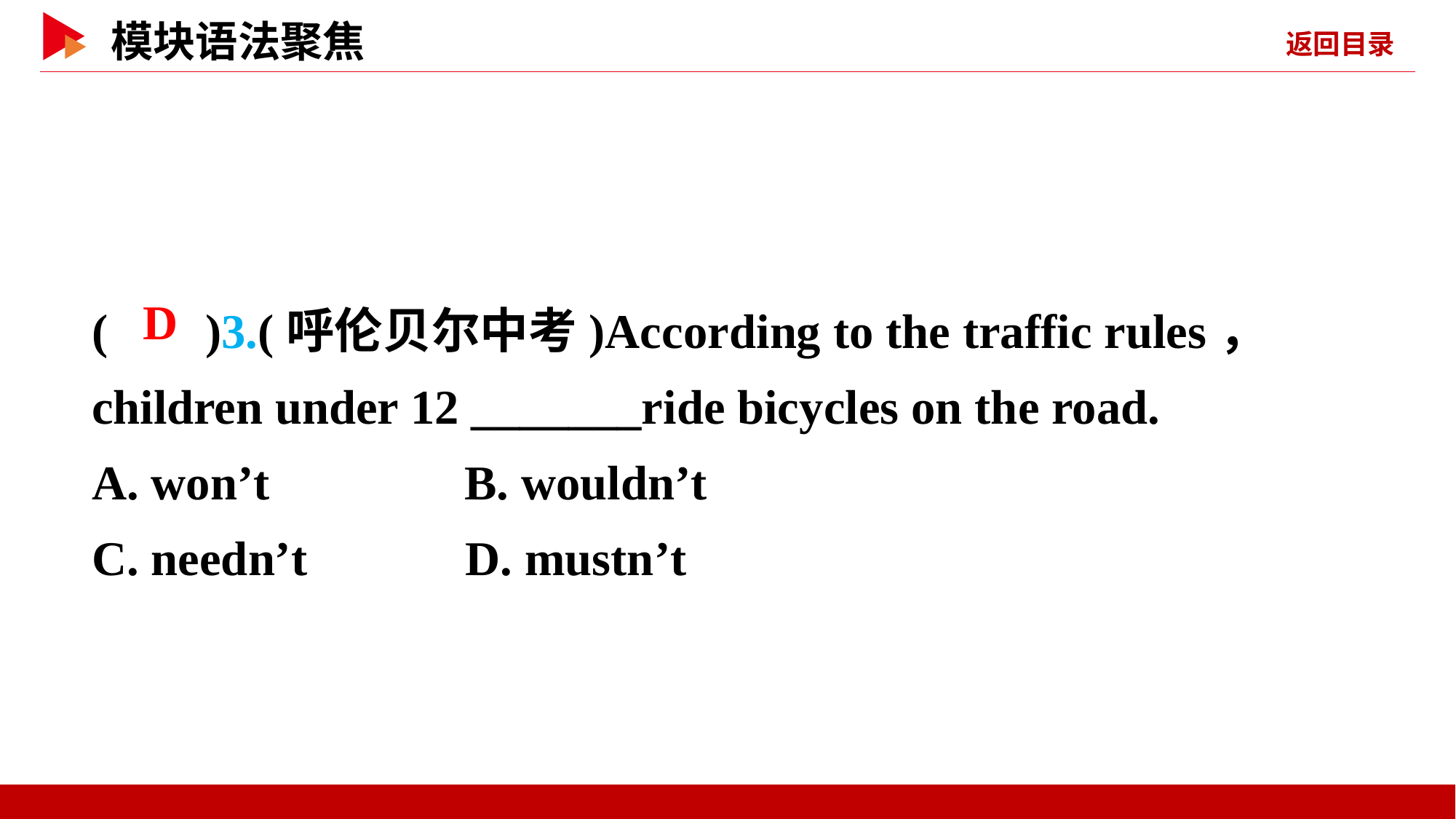

(        )3.(呼伦贝尔中考)According to the traffic rules， children under 12 _______ride bicycles on the road.
A. won’t                B. wouldn’t
C. needn’t             D. mustn’t
   D